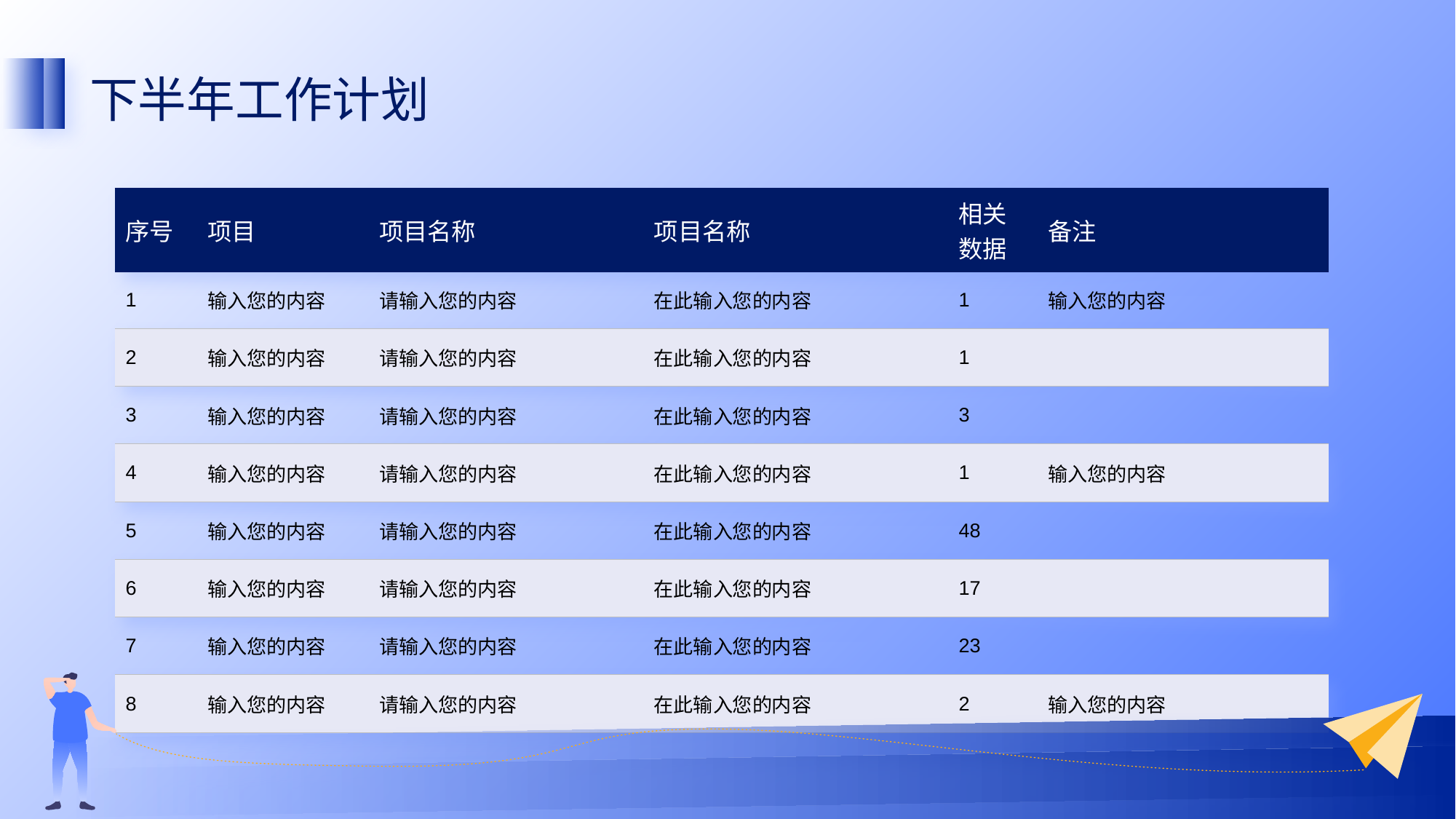

下半年工作计划
| 序号 | 项目 | 项目名称 | 项目名称 | 相关 数据 | 备注 |
| --- | --- | --- | --- | --- | --- |
| 1 | 输入您的内容 | 请输入您的内容 | 在此输入您的内容 | 1 | 输入您的内容 |
| 2 | 输入您的内容 | 请输入您的内容 | 在此输入您的内容 | 1 |  |
| 3 | 输入您的内容 | 请输入您的内容 | 在此输入您的内容 | 3 |  |
| 4 | 输入您的内容 | 请输入您的内容 | 在此输入您的内容 | 1 | 输入您的内容 |
| 5 | 输入您的内容 | 请输入您的内容 | 在此输入您的内容 | 48 |  |
| 6 | 输入您的内容 | 请输入您的内容 | 在此输入您的内容 | 17 |  |
| 7 | 输入您的内容 | 请输入您的内容 | 在此输入您的内容 | 23 |  |
| 8 | 输入您的内容 | 请输入您的内容 | 在此输入您的内容 | 2 | 输入您的内容 |